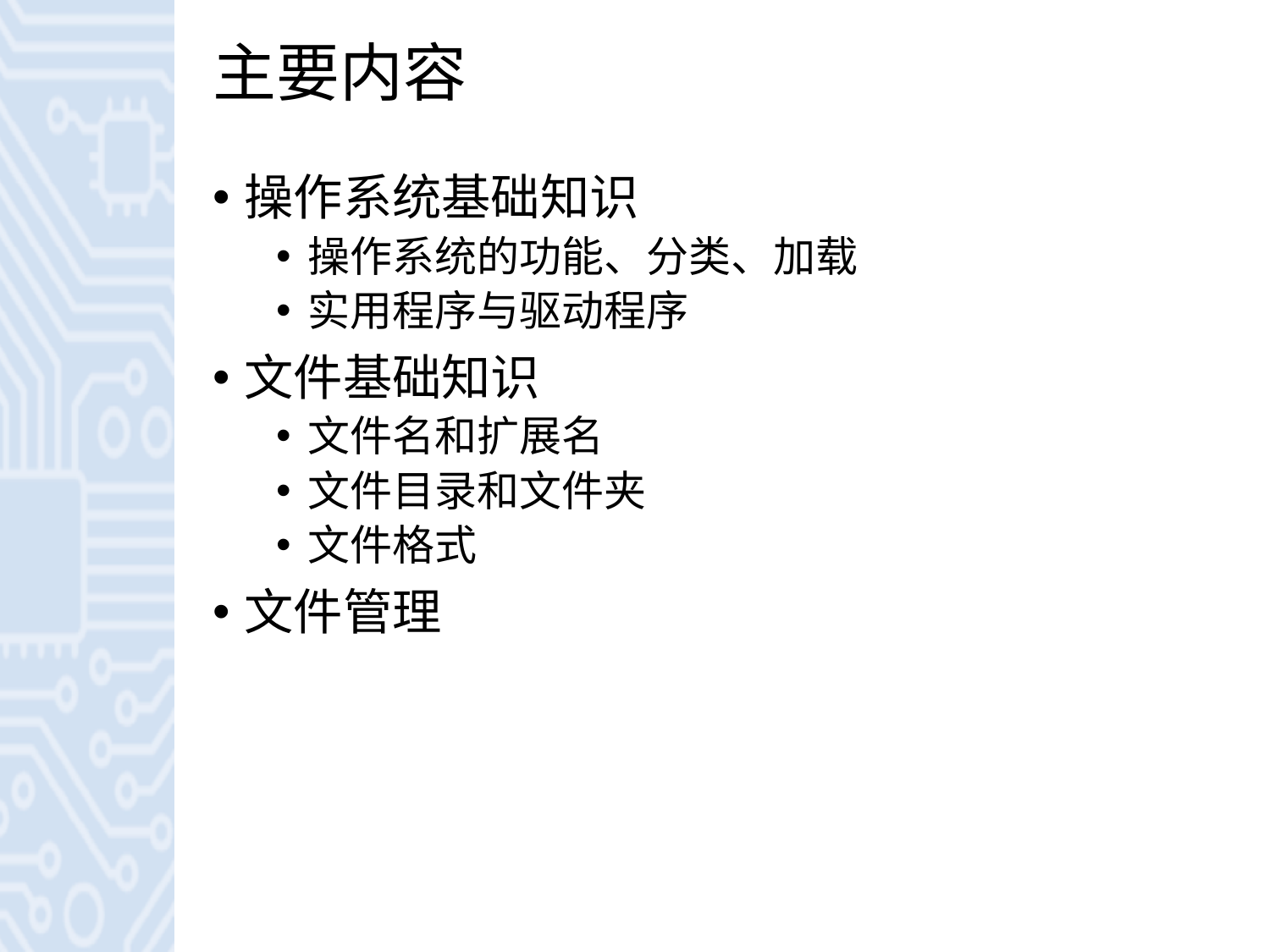

# 主要内容
操作系统基础知识
操作系统的功能、分类、加载
实用程序与驱动程序
文件基础知识
文件名和扩展名
文件目录和文件夹
文件格式
文件管理